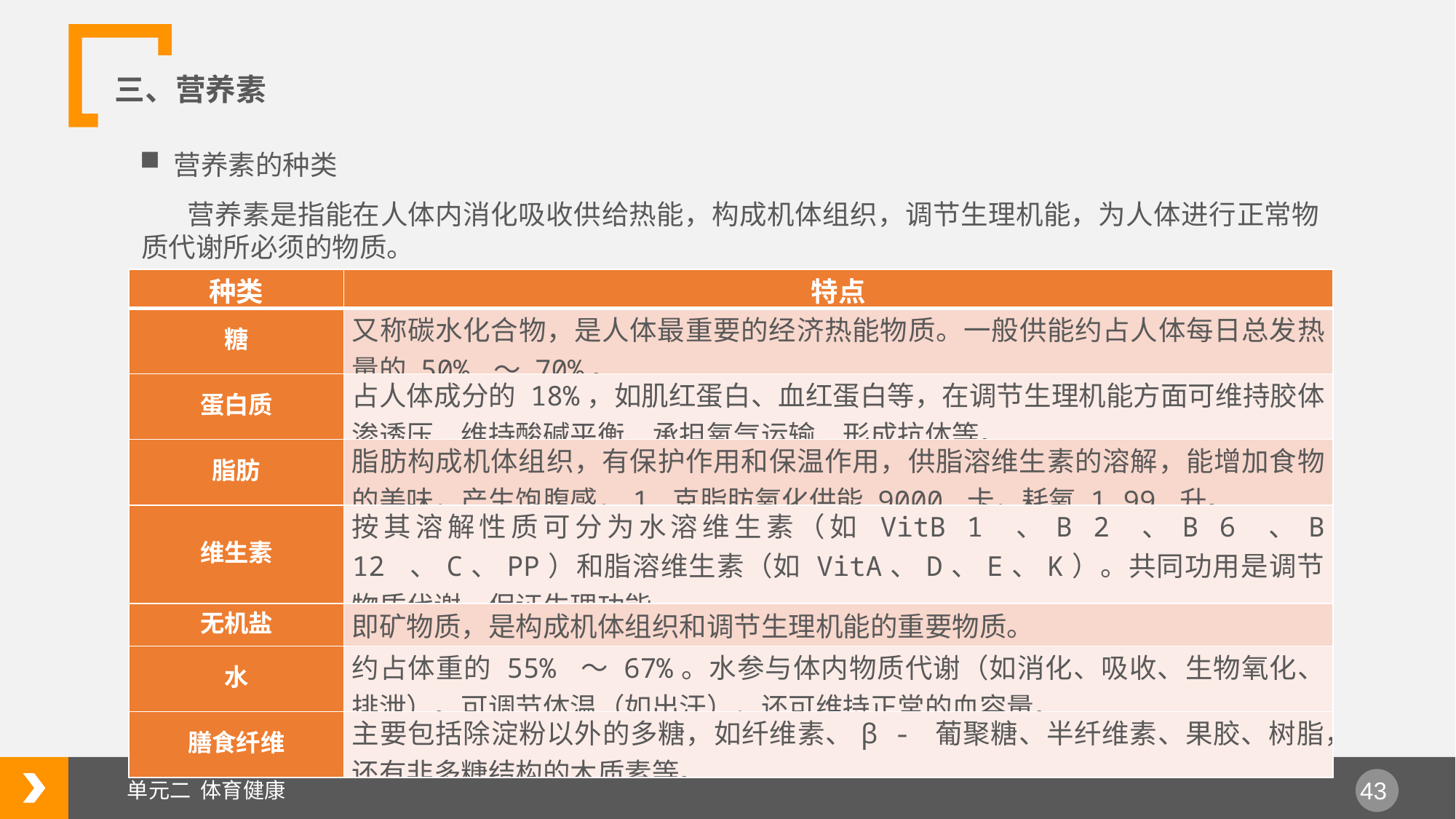

三、营养素
营养素的种类
      营养素是指能在人体内消化吸收供给热能，构成机体组织，调节生理机能，为人体进行正常物质代谢所必须的物质。
| 种类 | 特点 |
| --- | --- |
| 糖 | 又称碳水化合物，是人体最重要的经济热能物质。一般供能约占人体每日总发热量的 50% ～ 70%。 |
| 蛋白质 | 占人体成分的 18%，如肌红蛋白、血红蛋白等，在调节生理机能方面可维持胶体渗透压、维持酸碱平衡、承担氧气运输、形成抗体等。 |
| 脂肪 | 脂肪构成机体组织，有保护作用和保温作用，供脂溶维生素的溶解，能增加食物的美味，产生饱腹感，1 克脂肪氧化供能 9000 卡，耗氧 1.99 升。 |
| 维生素 | 按其溶解性质可分为水溶维生素（如 VitB 1 、B 2 、B 6 、B 12 、C、PP）和脂溶维生素（如 VitA、D、E、K）。共同功用是调节物质代谢，保证生理功能。 |
| 无机盐 | 即矿物质，是构成机体组织和调节生理机能的重要物质。 |
| 水 | 约占体重的 55% ～ 67%。水参与体内物质代谢（如消化、吸收、生物氧化、排泄）。可调节体温（如出汗），还可维持正常的血容量。 |
| 膳食纤维 | 主要包括除淀粉以外的多糖，如纤维素、β - 葡聚糖、半纤维素、果胶、树脂，还有非多糖结构的木质素等。 |
单元二  体育健康